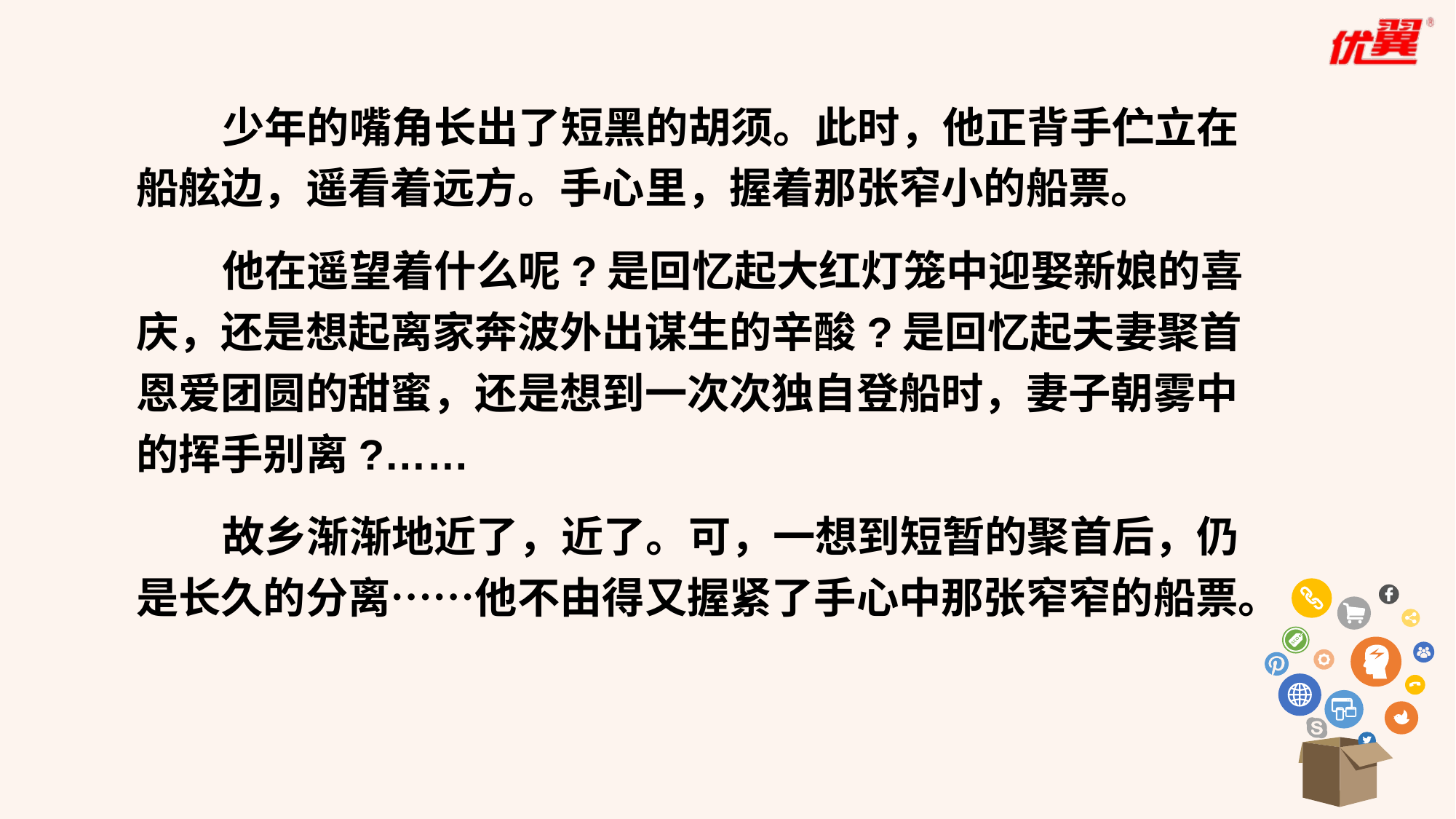

少年的嘴角长出了短黑的胡须。此时，他正背手伫立在船舷边，遥看着远方。手心里，握着那张窄小的船票。
他在遥望着什么呢?是回忆起大红灯笼中迎娶新娘的喜庆，还是想起离家奔波外出谋生的辛酸?是回忆起夫妻聚首恩爱团圆的甜蜜，还是想到一次次独自登船时，妻子朝雾中的挥手别离?……
故乡渐渐地近了，近了。可，一想到短暂的聚首后，仍是长久的分离……他不由得又握紧了手心中那张窄窄的船票。